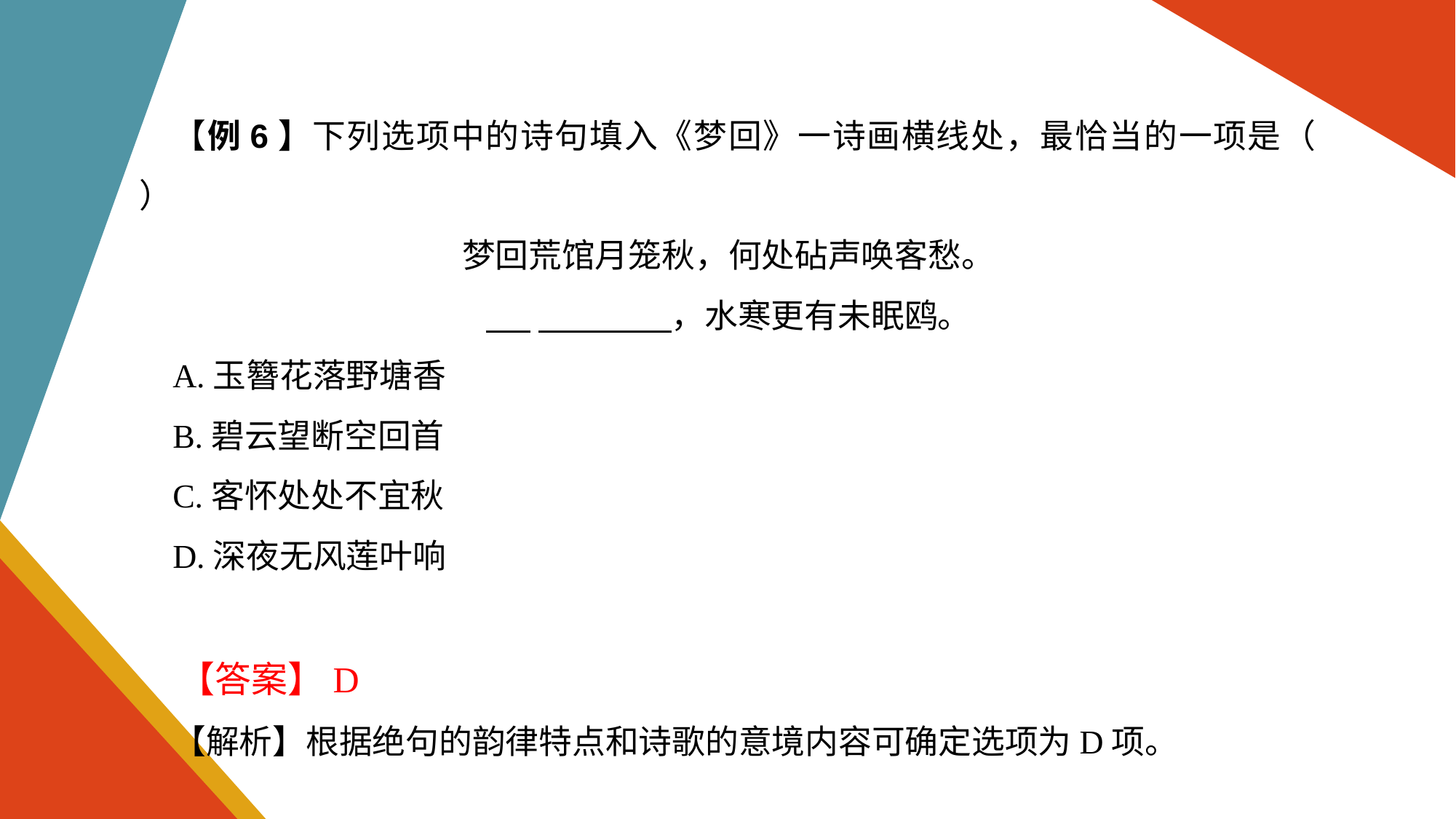

【例6】下列选项中的诗句填入《梦回》一诗画横线处，最恰当的一项是（　　）
梦回荒馆月笼秋，何处砧声唤客愁。
       　　　　，水寒更有未眠鸥。
A.玉簪花落野塘香
B.碧云望断空回首
C.客怀处处不宜秋
D.深夜无风莲叶响

【答案】D
【解析】根据绝句的韵律特点和诗歌的意境内容可确定选项为D项。